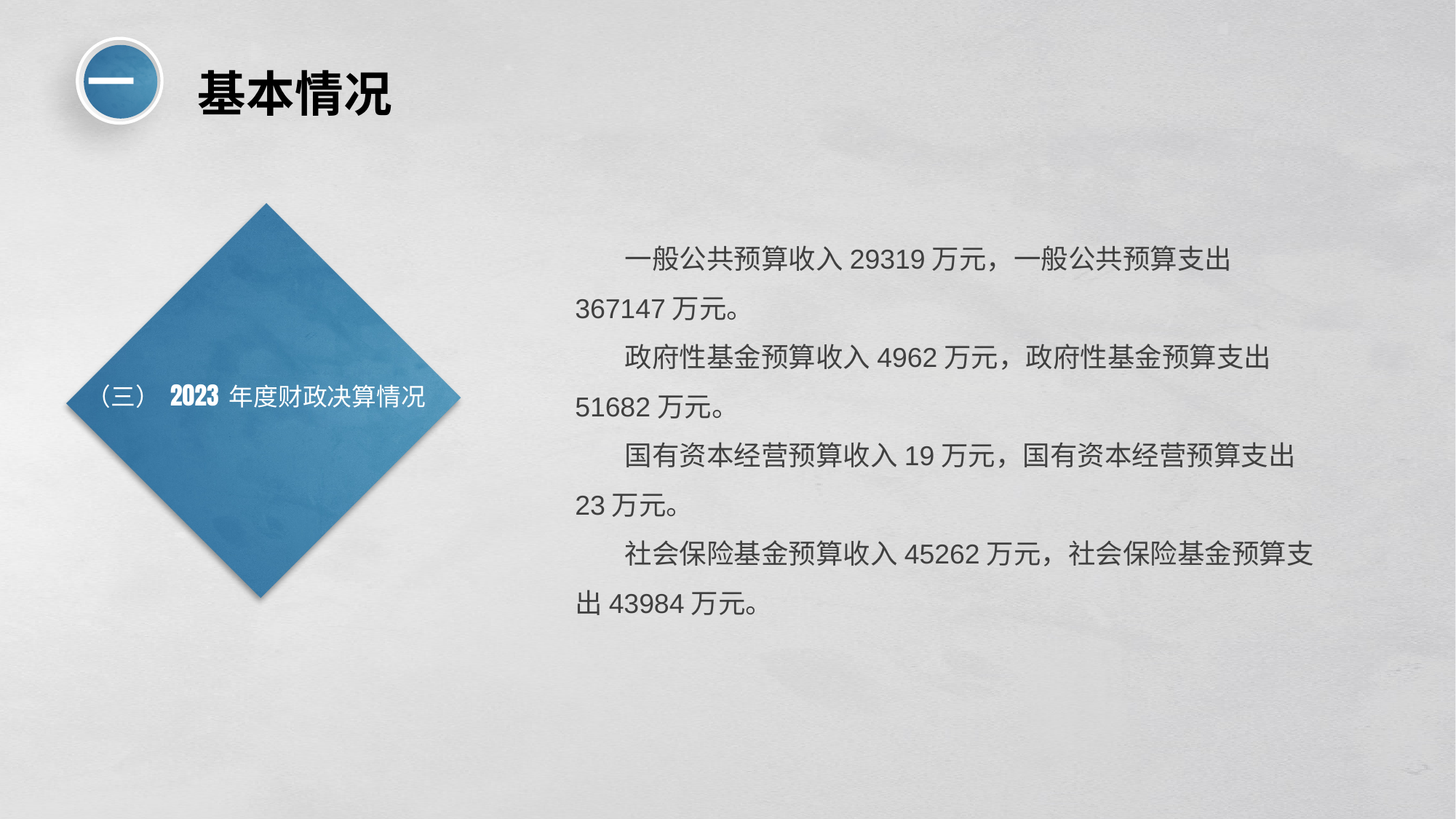

一
（三）2023年度财政决算情况

基本情况
       一般公共预算收入29319万元，一般公共预算支出367147万元。
       政府性基金预算收入4962万元，政府性基金预算支出51682万元。
       国有资本经营预算收入19万元，国有资本经营预算支出23万元。
       社会保险基金预算收入45262万元，社会保险基金预算支出43984万元。